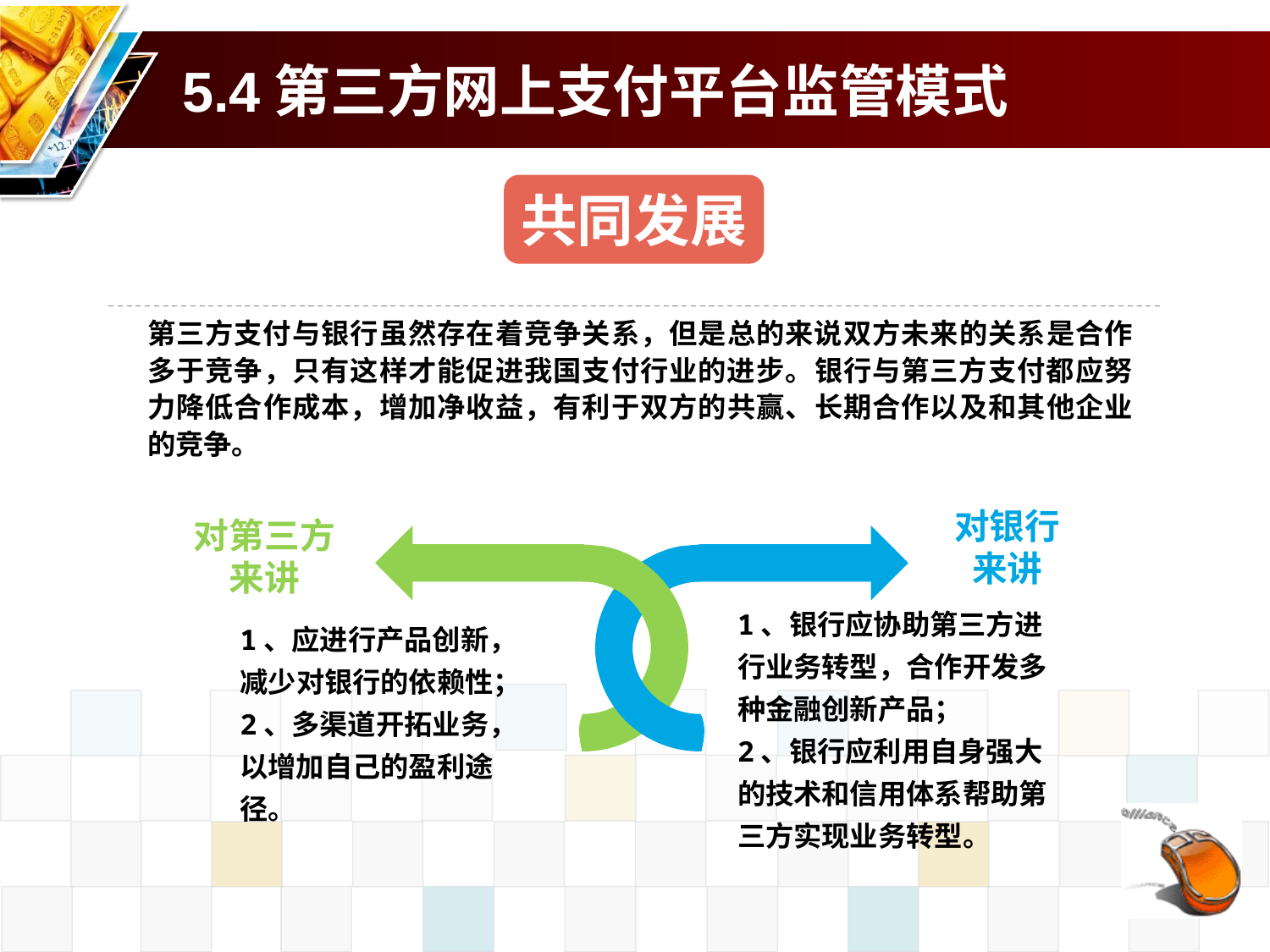

# 5.4第三方网上支付平台监管模式
共同发展
第三方支付与银行虽然存在着竞争关系，但是总的来说双方未来的关系是合作多于竞争，只有这样才能促进我国支付行业的进步。银行与第三方支付都应努力降低合作成本，增加净收益，有利于双方的共赢、长期合作以及和其他企业的竞争。
对银行来讲
对第三方来讲

1、银行应协助第三方进行业务转型，合作开发多种金融创新产品；
2、银行应利用自身强大的技术和信用体系帮助第三方实现业务转型。
1、应进行产品创新，减少对银行的依赖性；
2、多渠道开拓业务，以增加自己的盈利途径。